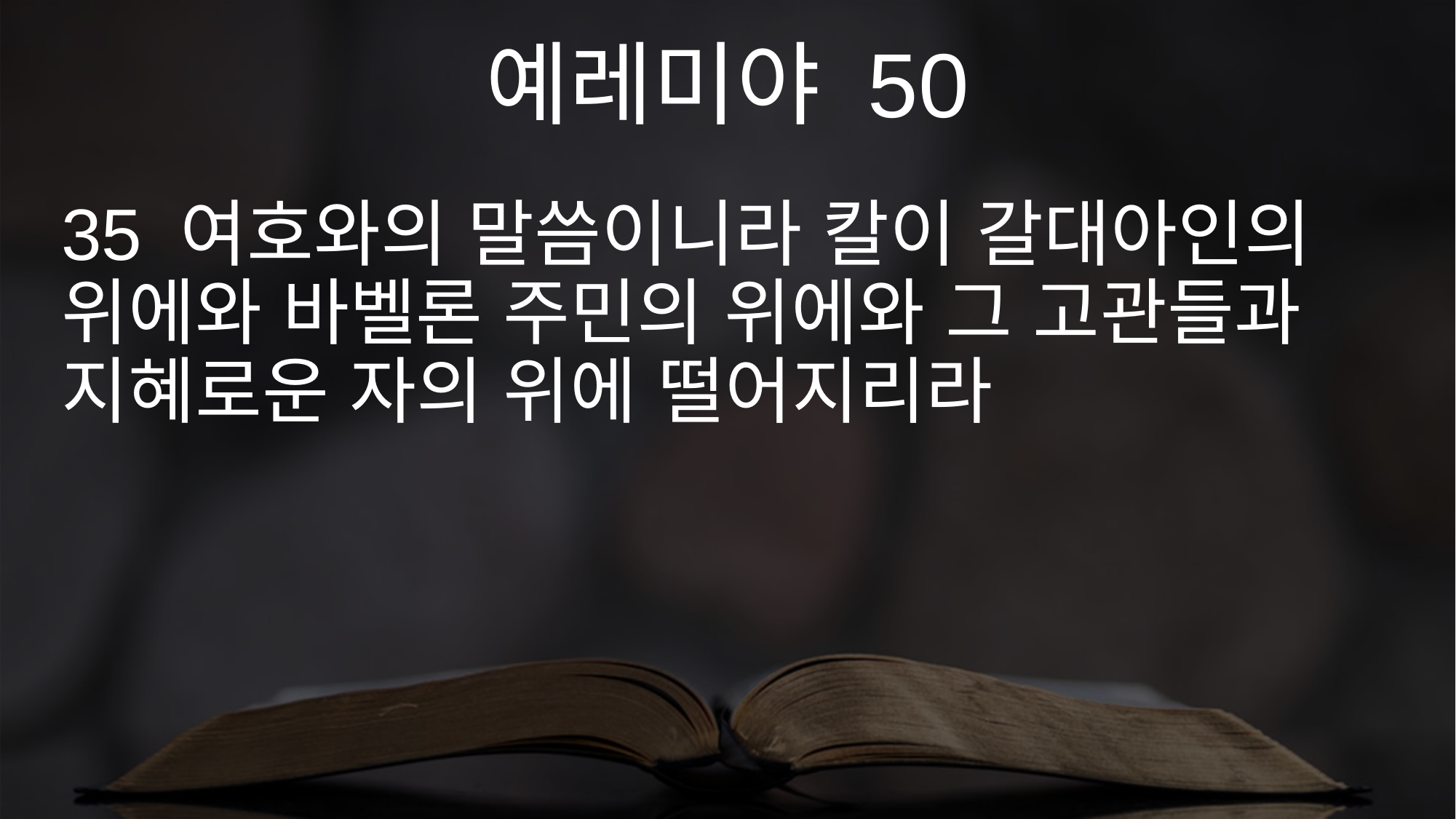

예레미야 50
35 여호와의 말씀이니라 칼이 갈대아인의 위에와 바벨론 주민의 위에와 그 고관들과 지혜로운 자의 위에 떨어지리라